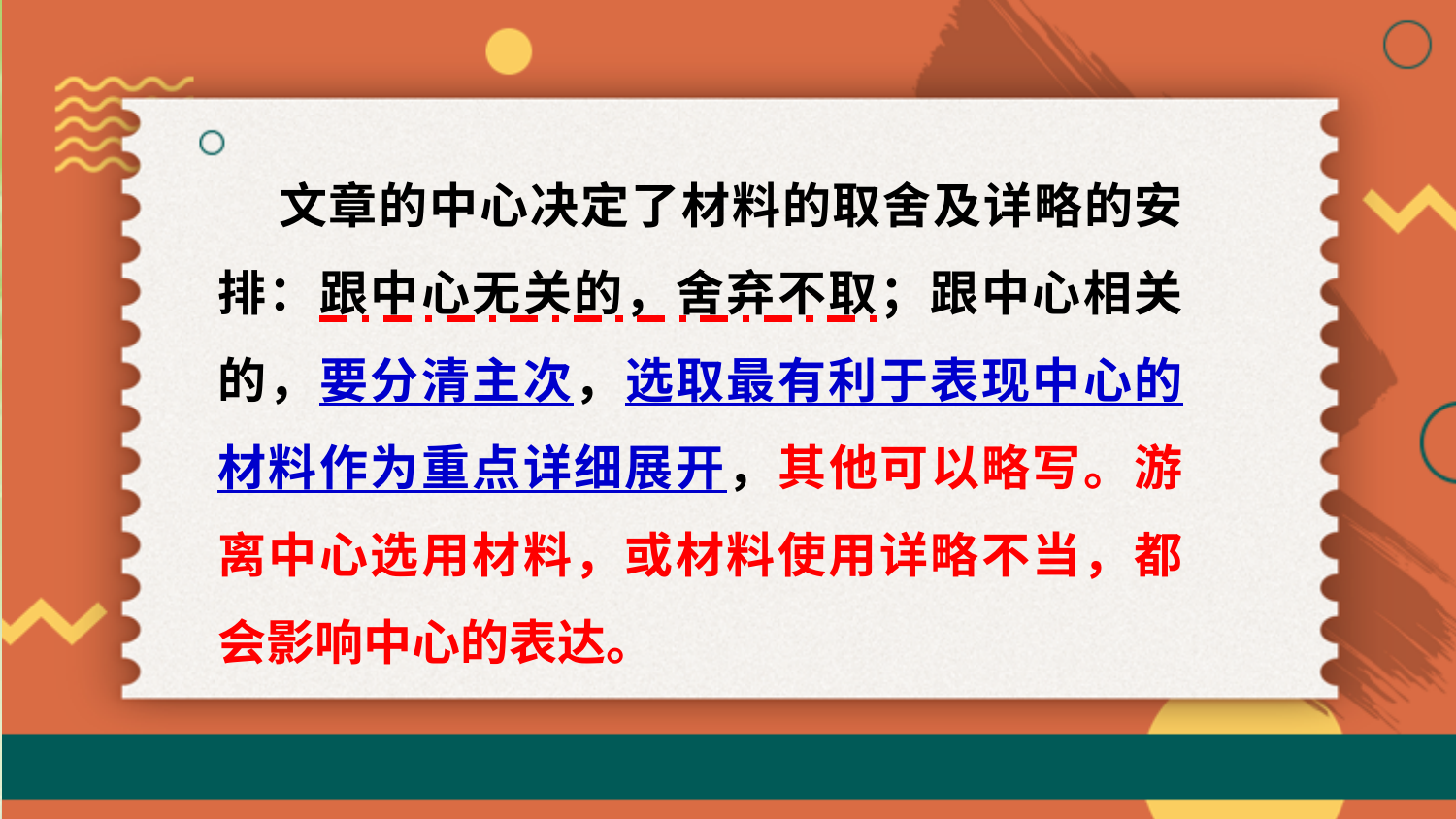

文章的中心决定了材料的取舍及详略的安排：跟中心无关的，舍弃不取；跟中心相关的，要分清主次，选取最有利于表现中心的材料作为重点详细展开，其他可以略写。游离中心选用材料，或材料使用详略不当，都会影响中心的表达。